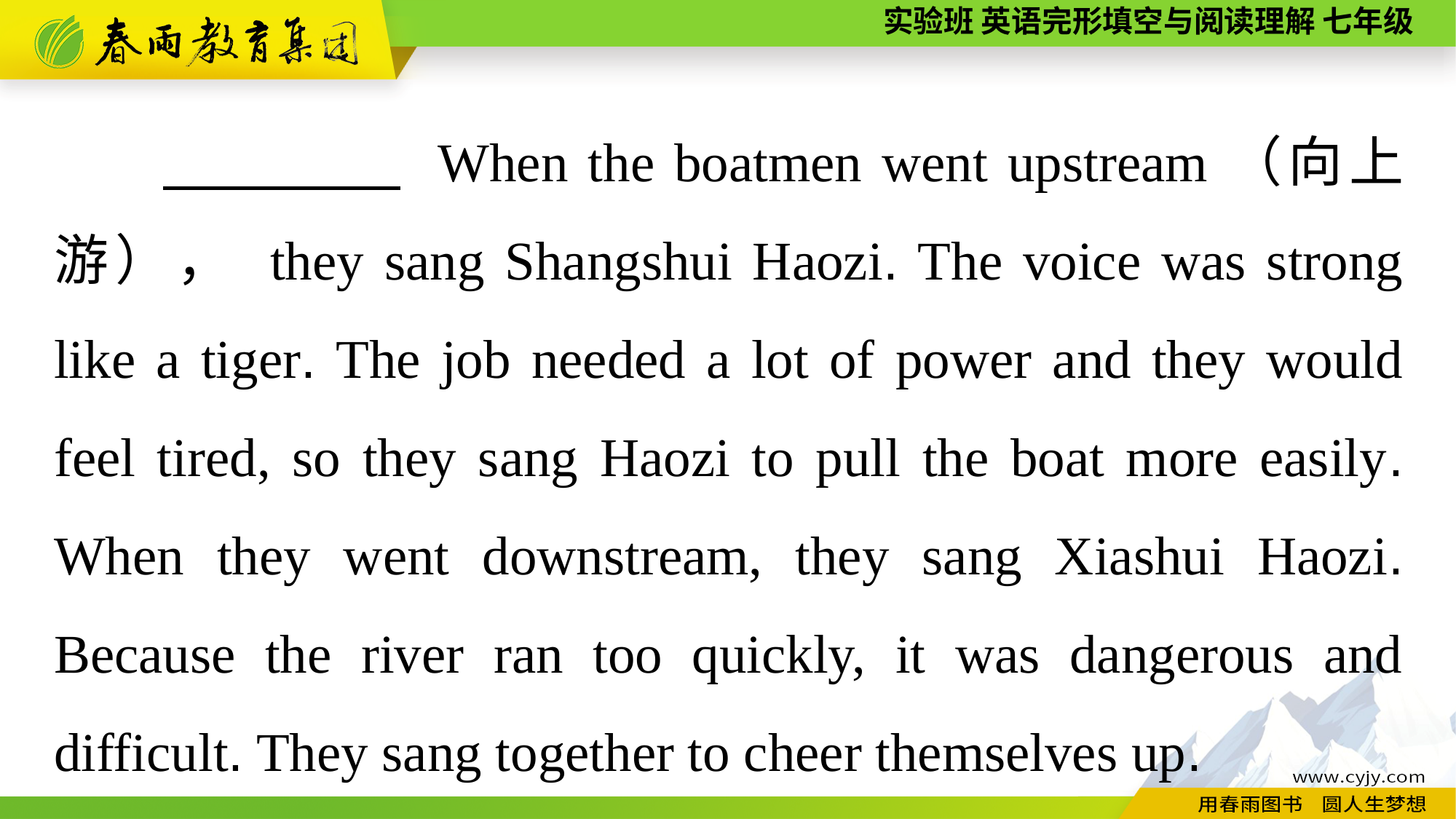

When the boatmen went upstream（向上游）， they sang Shangshui Haozi. The voice was strong like a tiger. The job needed a lot of power and they would feel tired, so they sang Haozi to pull the boat more easily. When they went downstream, they sang Xiashui Haozi. Because the river ran too quickly, it was dangerous and difficult. They sang together to cheer themselves up.